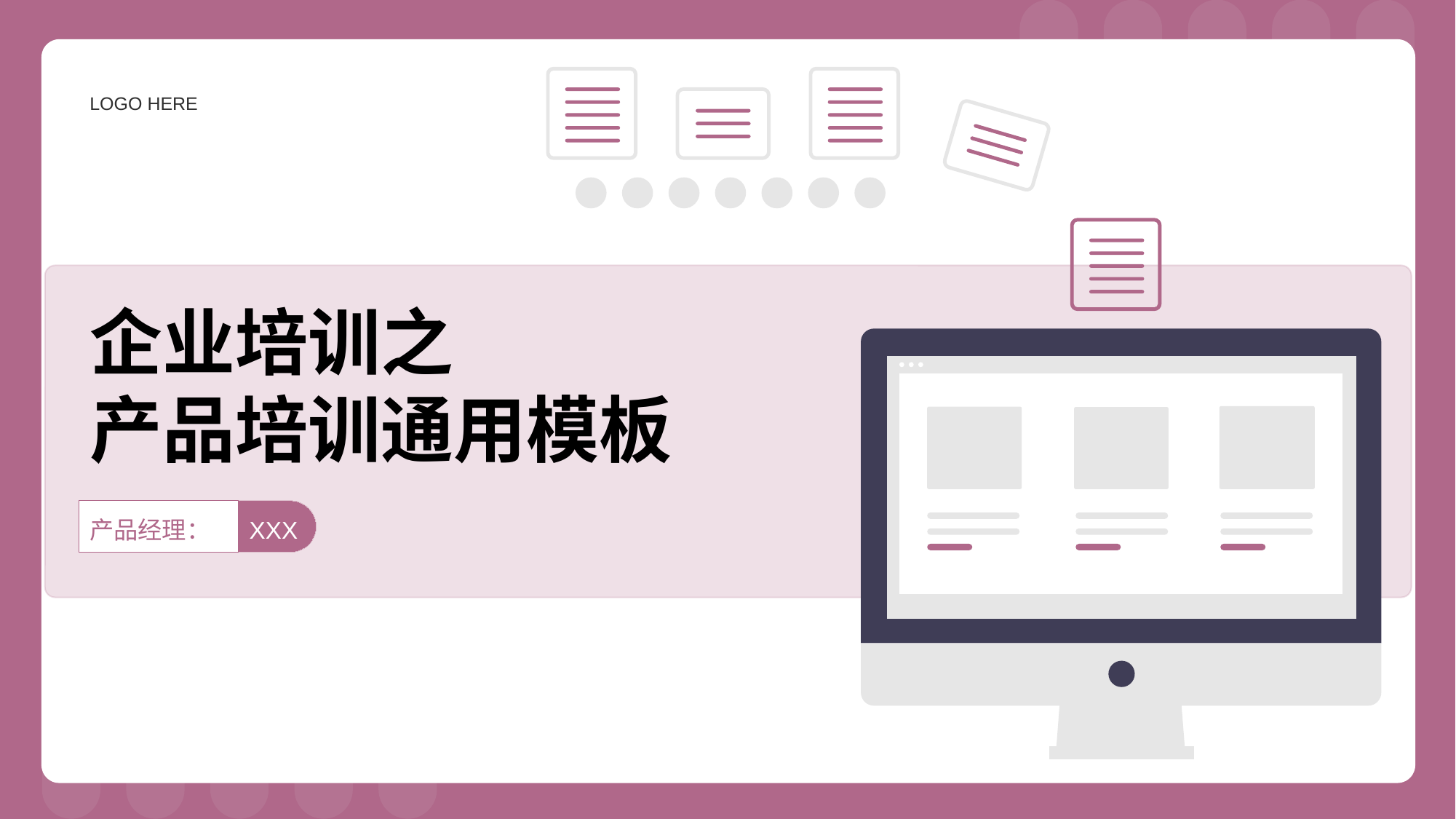

LOGO HERE

# 企业培训之 产品培训通用模板
产品经理：
XXX